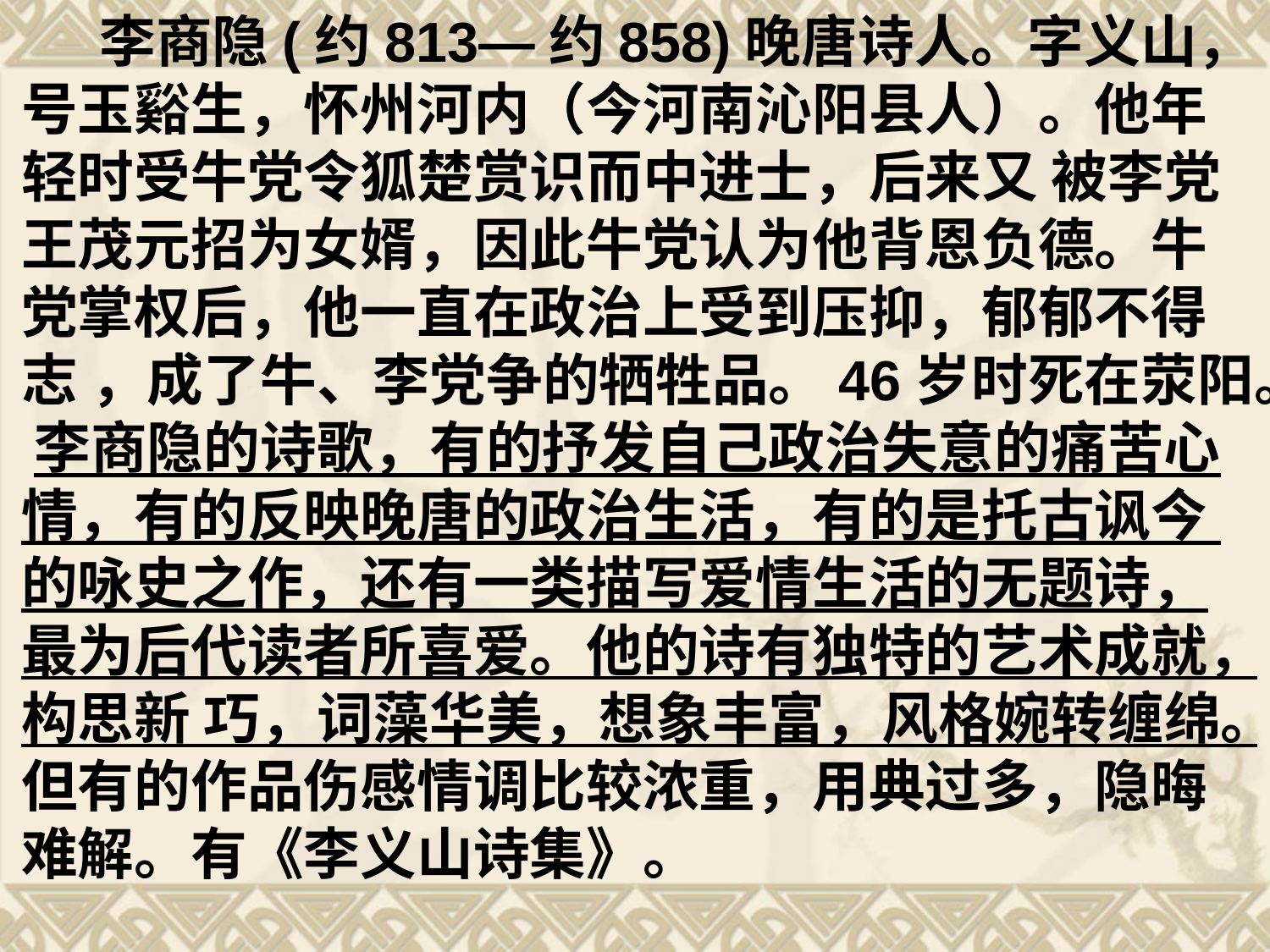

李商隐(约813—约858)晚唐诗人。字义山，号玉谿生，怀州河内（今河南沁阳县人）。他年轻时受牛党令狐楚赏识而中进士，后来又 被李党王茂元招为女婿，因此牛党认为他背恩负德。牛党掌权后，他一直在政治上受到压抑，郁郁不得志 ，成了牛、李党争的牺牲品。46岁时死在荥阳。 李商隐的诗歌，有的抒发自己政治失意的痛苦心情，有的反映晚唐的政治生活，有的是托古讽今 的咏史之作，还有一类描写爱情生活的无题诗，最为后代读者所喜爱。他的诗有独特的艺术成就，构思新 巧，词藻华美，想象丰富，风格婉转缠绵。但有的作品伤感情调比较浓重，用典过多，隐晦难解。有《李义山诗集》。